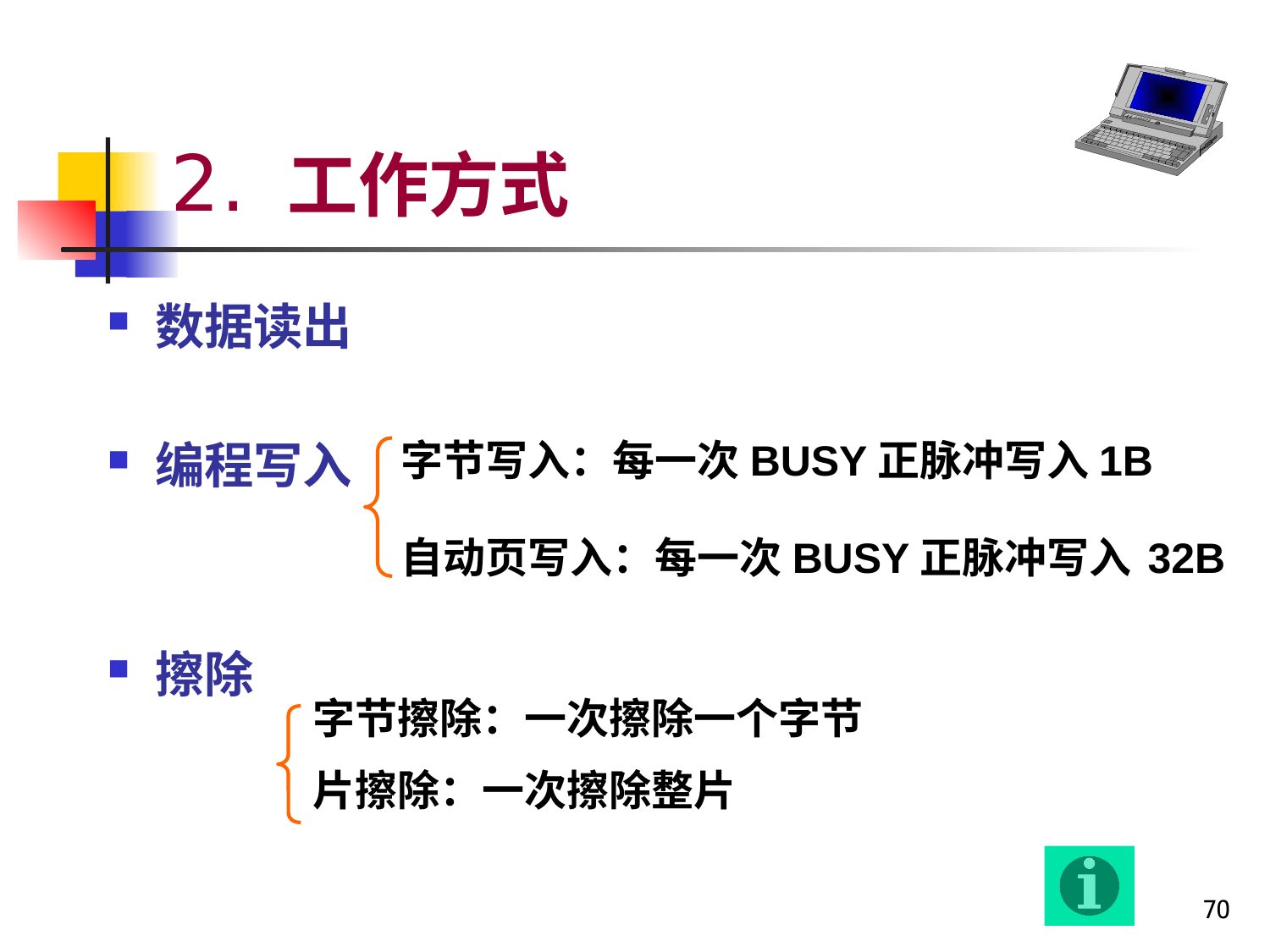

# 2. 工作方式
数据读出

编程写入

擦除
字节写入：每一次BUSY正脉冲写入1B
自动页写入：每一次BUSY正脉冲写入 32B

字节擦除：一次擦除一个字节
片擦除：一次擦除整片

70